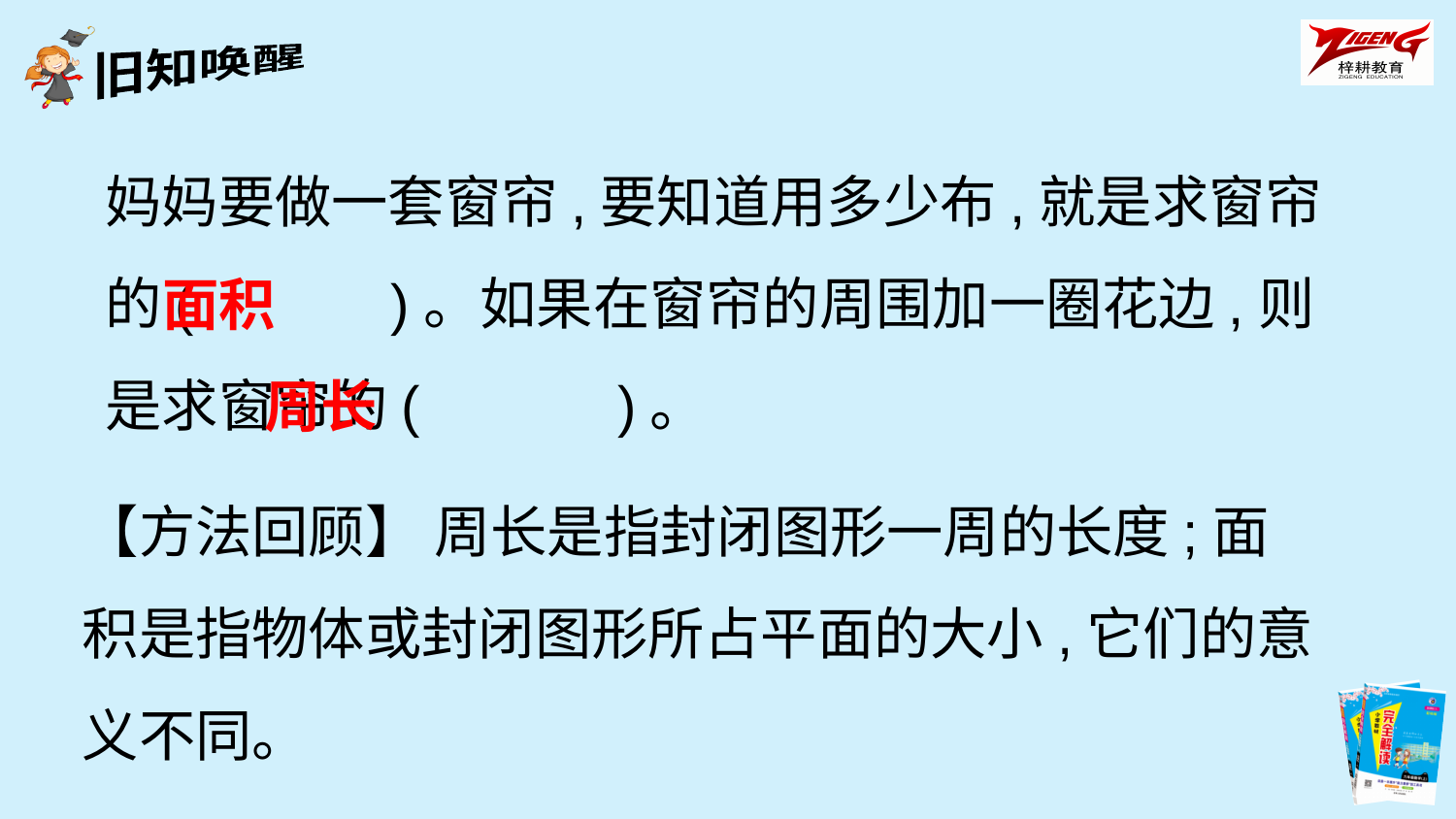

妈妈要做一套窗帘,要知道用多少布,就是求窗帘的(　　　)。如果在窗帘的周围加一圈花边,则是求窗帘的(　　　)。
面积
周长
【方法回顾】 周长是指封闭图形一周的长度;面积是指物体或封闭图形所占平面的大小,它们的意义不同。